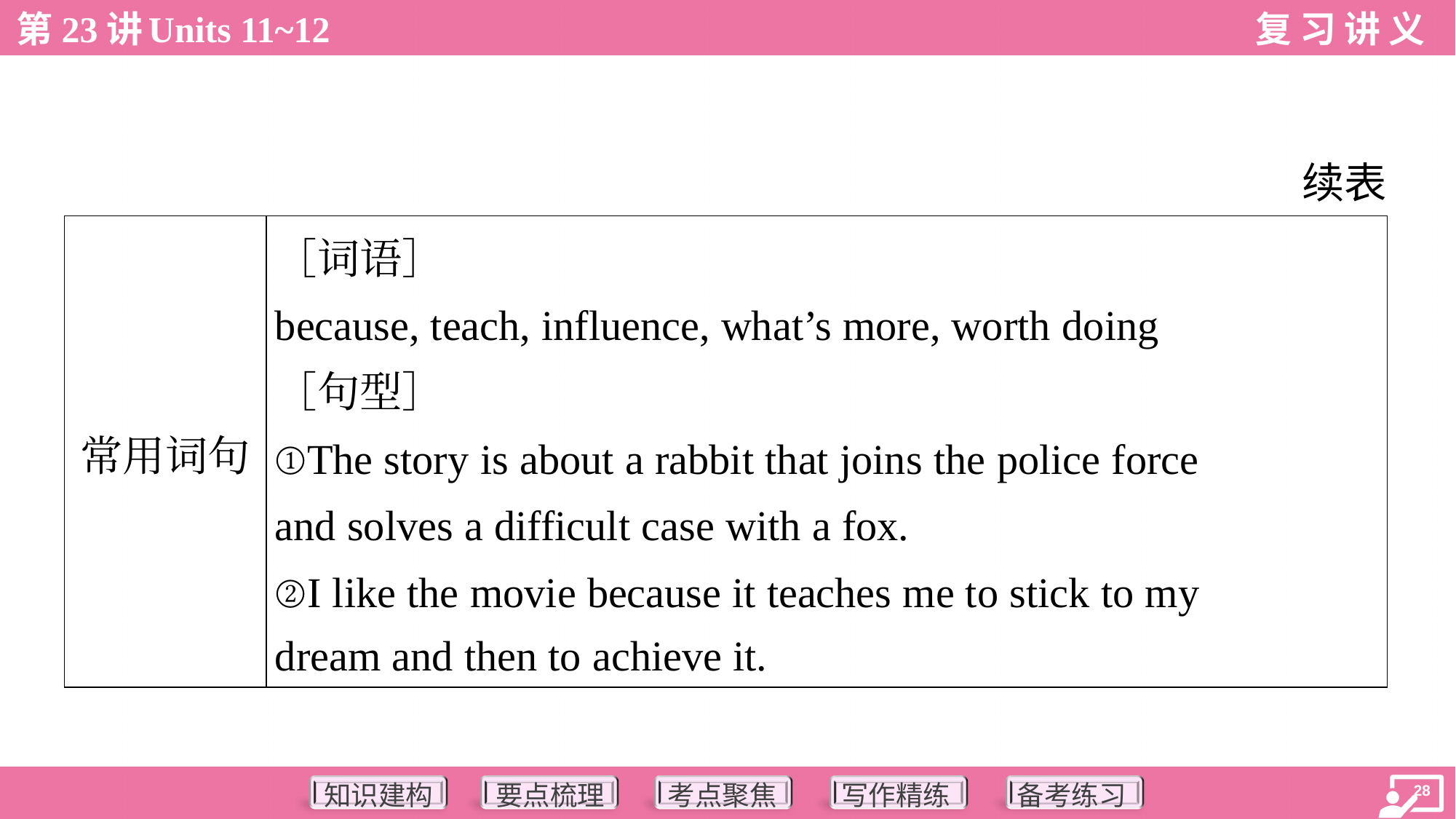

续表
| 常用词句 | ［词语］ because, teach, influence, what’s more, worth doing ［句型］ ①The story is about a rabbit that joins the police force and solves a difficult case with a fox. ②I like the movie because it teaches me to stick to my dream and then to achieve it. |
| --- | --- |